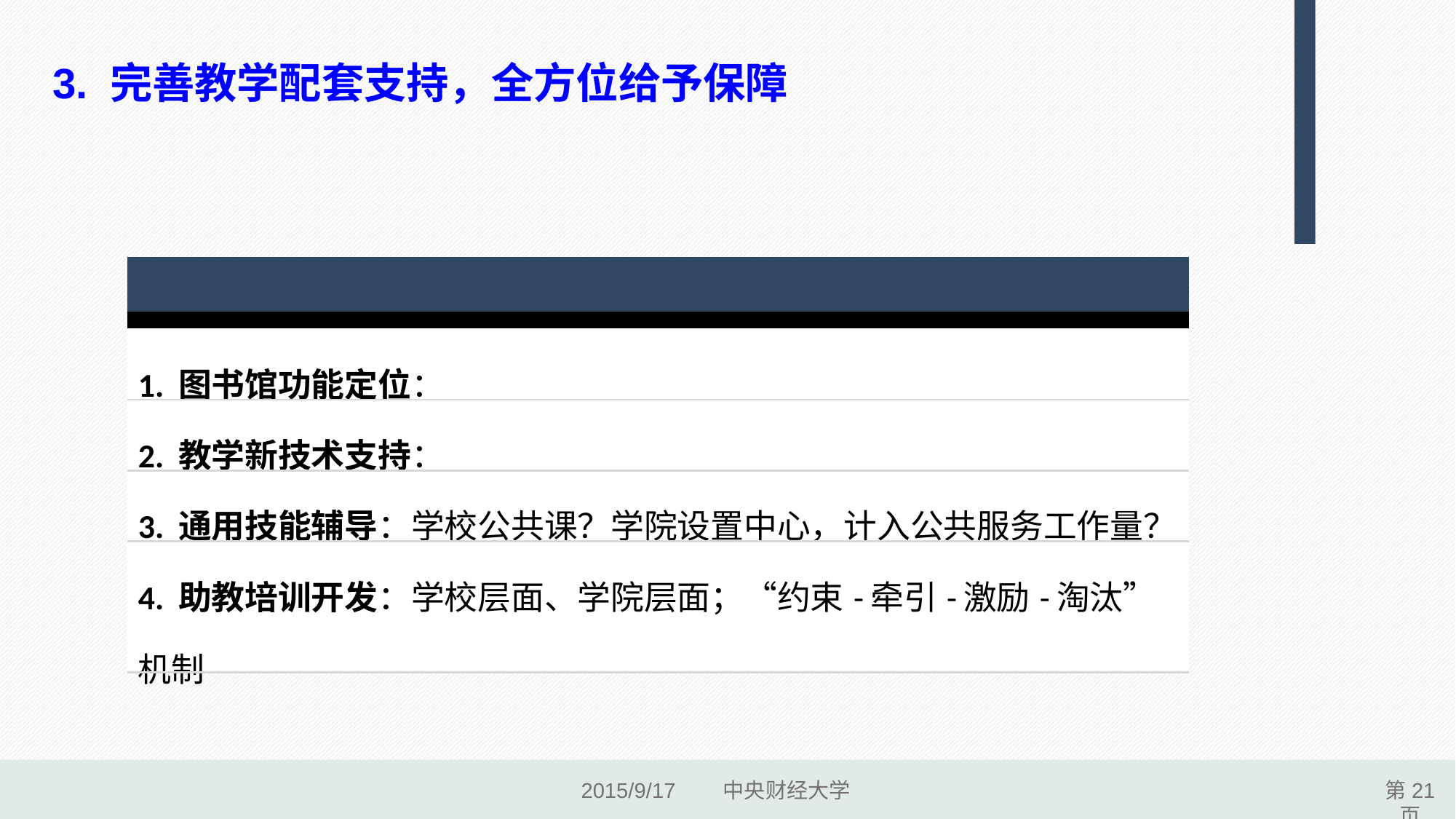

3. 完善教学配套支持，全方位给予保障
|  |
| --- |
|  |
| 1. 图书馆功能定位： |
| 2. 教学新技术支持： |
| 3. 通用技能辅导：学校公共课？学院设置中心，计入公共服务工作量？ |
| 4. 助教培训开发：学校层面、学院层面；“约束-牵引-激励-淘汰”机制 |

2015/9/17       中央财经大学
第21页